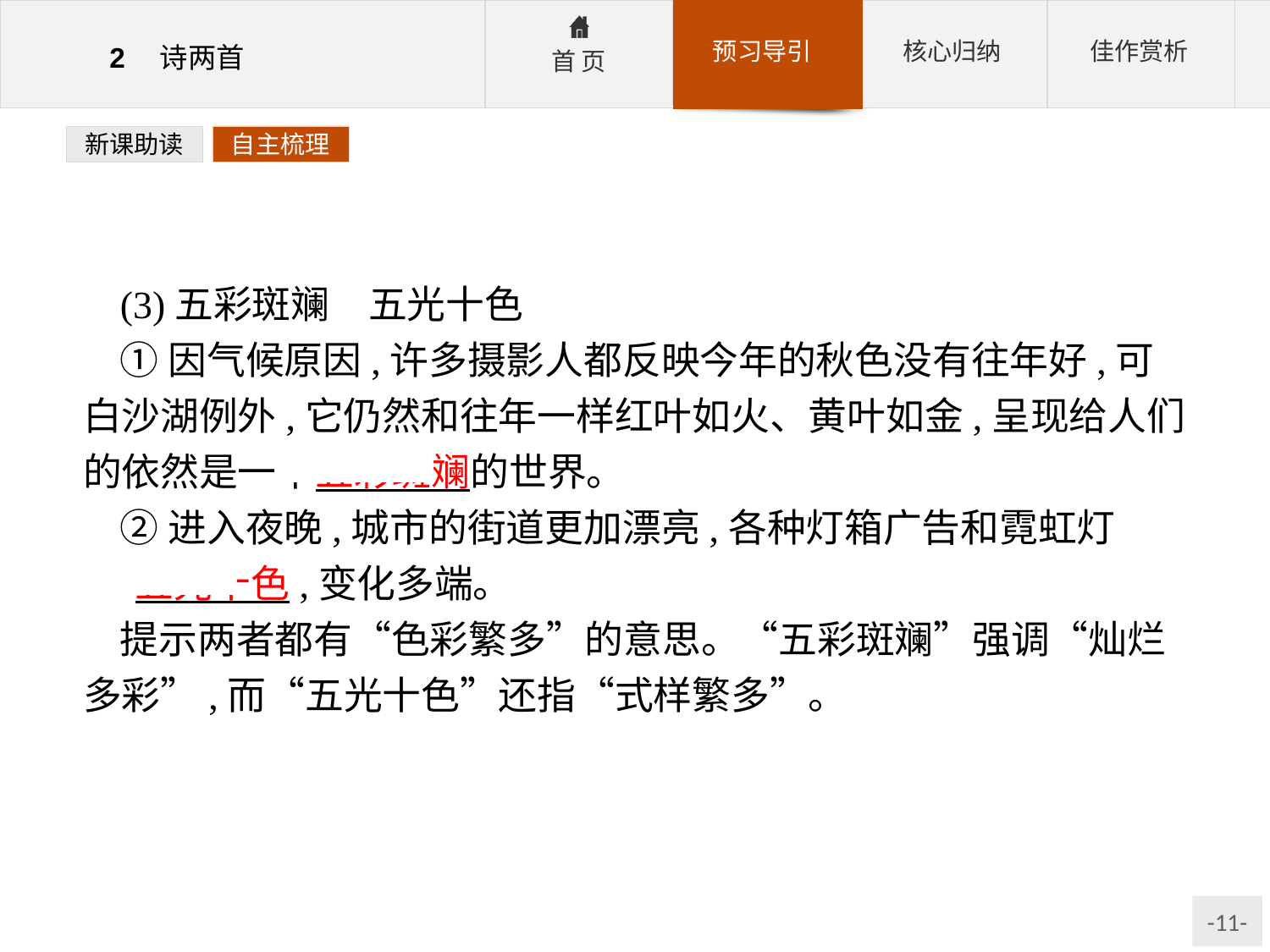

新课助读
自主梳理
(3)五彩斑斓　五光十色
①因气候原因,许多摄影人都反映今年的秋色没有往年好,可白沙湖例外,它仍然和往年一样红叶如火、黄叶如金,呈现给人们的依然是一个五彩斑斓的世界。
②进入夜晚,城市的街道更加漂亮,各种灯箱广告和霓虹灯               五光十色,变化多端。
提示两者都有“色彩繁多”的意思。“五彩斑斓”强调“灿烂多彩”,而“五光十色”还指“式样繁多”。